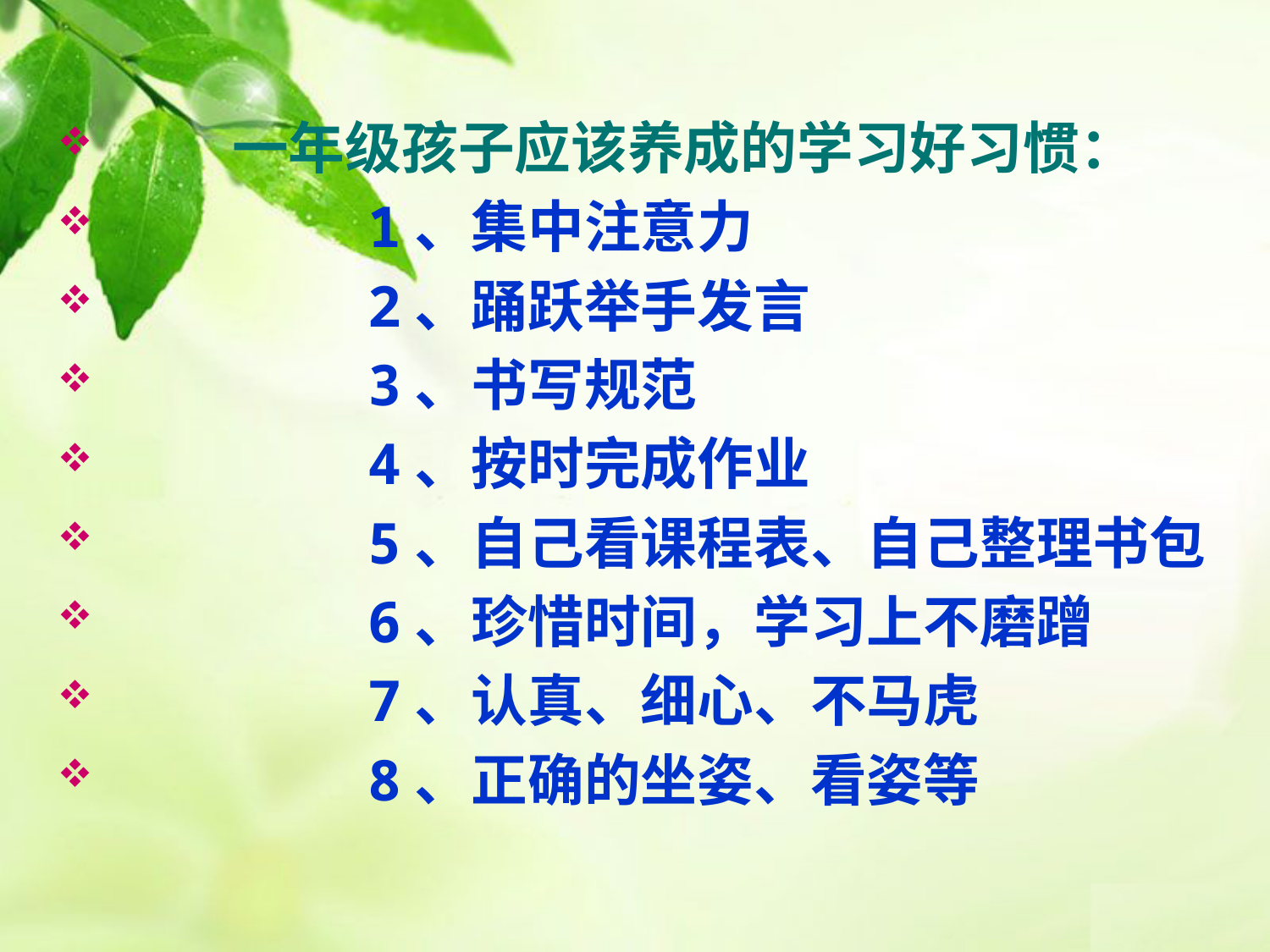

一年级孩子应该养成的学习好习惯：
	    1、集中注意力
	    2、踊跃举手发言
	    3、书写规范
	    4、按时完成作业
	    5、自己看课程表、自己整理书包
	    6、珍惜时间，学习上不磨蹭
	    7、认真、细心、不马虎
	    8、正确的坐姿、看姿等